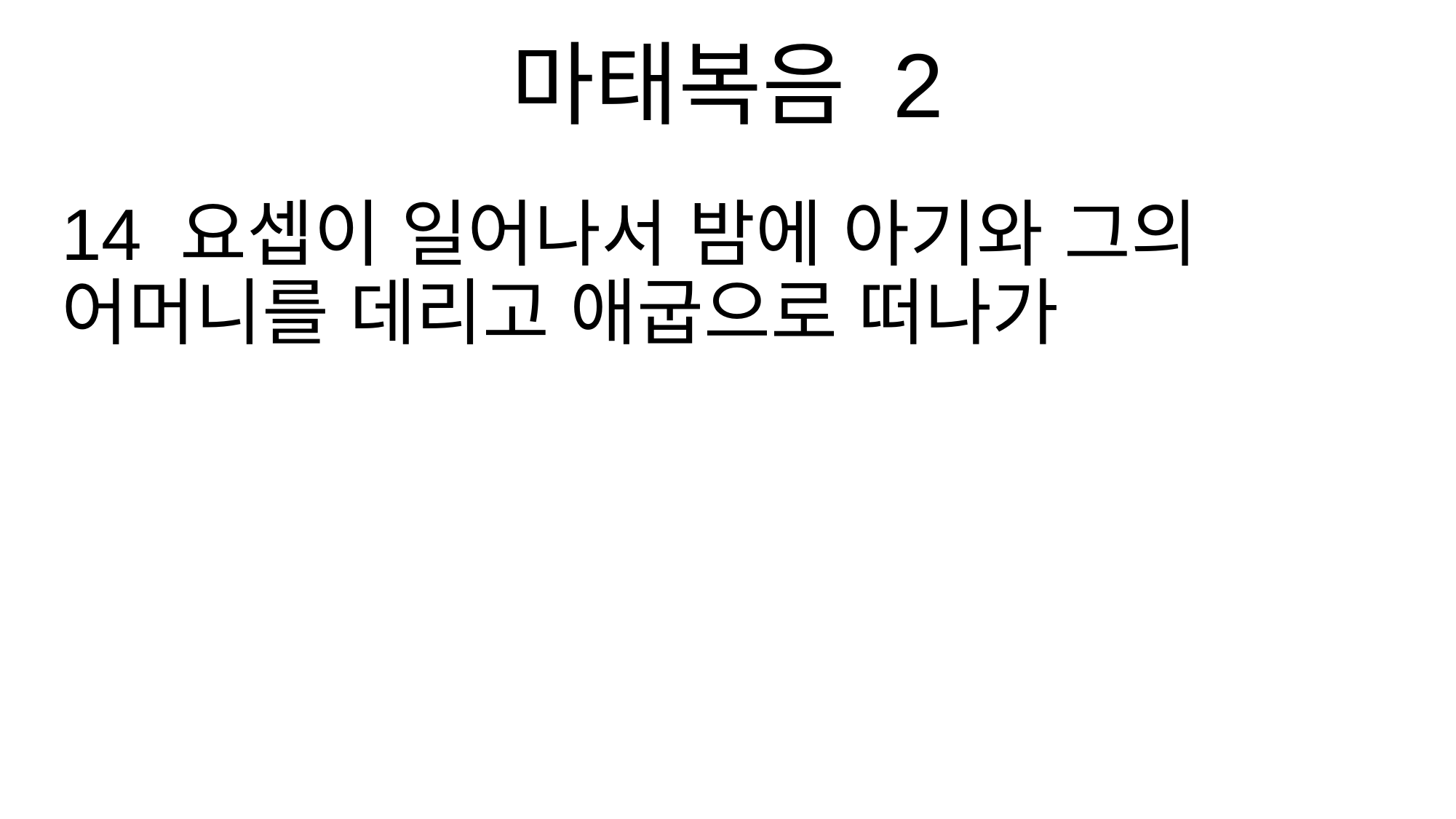

마태복음 2
14 요셉이 일어나서 밤에 아기와 그의 어머니를 데리고 애굽으로 떠나가